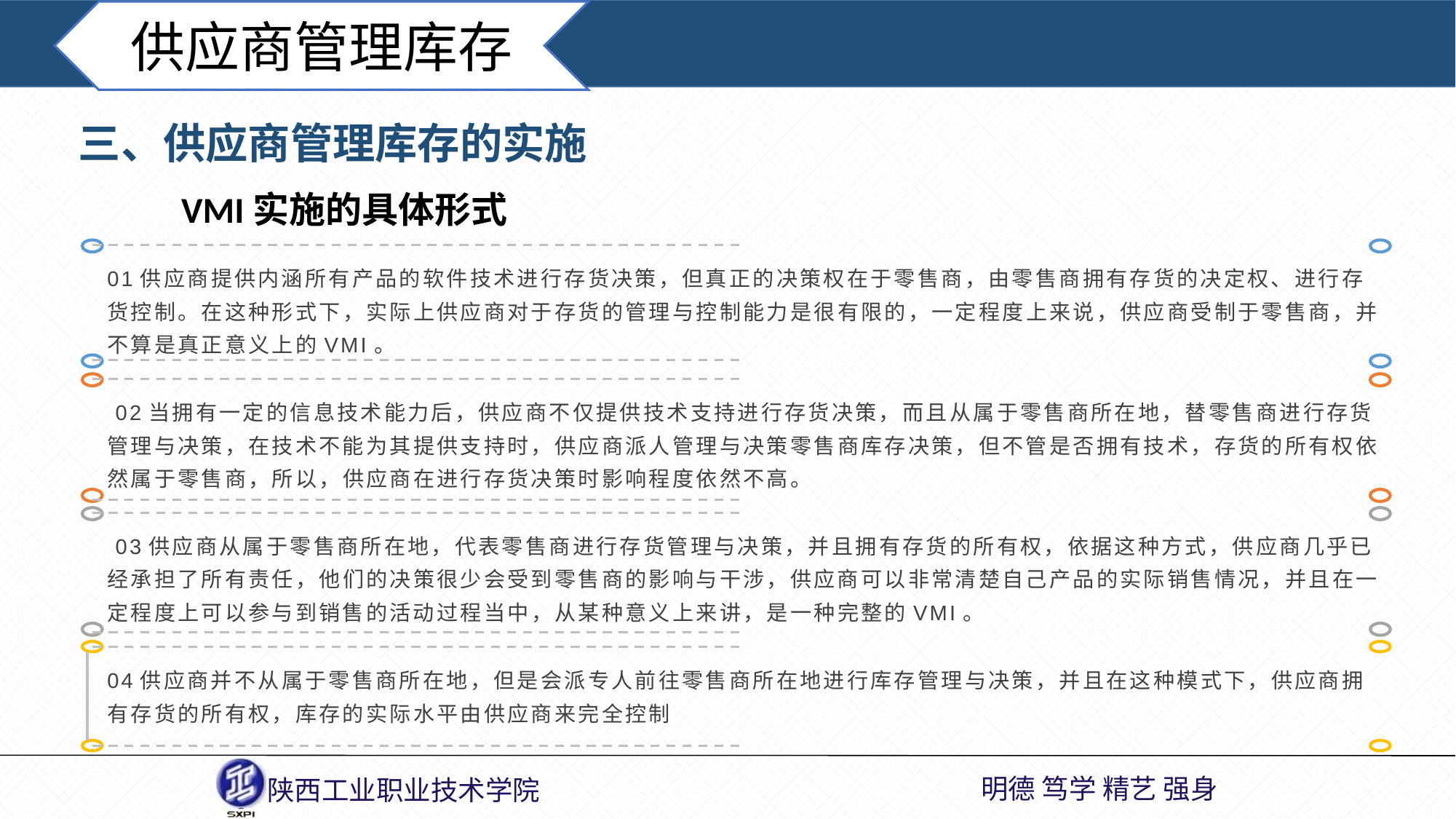

供应商管理库存
三、供应商管理库存的实施
VMI实施的具体形式

01供应商提供内涵所有产品的软件技术进行存货决策，但真正的决策权在于零售商，由零售商拥有存货的决定权、进行存货控制。在这种形式下，实际上供应商对于存货的管理与控制能力是很有限的，一定程度上来说，供应商受制于零售商，并不算是真正意义上的VMI。

 02当拥有一定的信息技术能力后，供应商不仅提供技术支持进行存货决策，而且从属于零售商所在地，替零售商进行存货管理与决策，在技术不能为其提供支持时，供应商派人管理与决策零售商库存决策，但不管是否拥有技术，存货的所有权依然属于零售商，所以，供应商在进行存货决策时影响程度依然不高。

 03供应商从属于零售商所在地，代表零售商进行存货管理与决策，并且拥有存货的所有权，依据这种方式，供应商几乎已经承担了所有责任，他们的决策很少会受到零售商的影响与干涉，供应商可以非常清楚自己产品的实际销售情况，并且在一定程度上可以参与到销售的活动过程当中，从某种意义上来讲，是一种完整的VMI。

04供应商并不从属于零售商所在地，但是会派专人前往零售商所在地进行库存管理与决策，并且在这种模式下，供应商拥有存货的所有权，库存的实际水平由供应商来完全控制